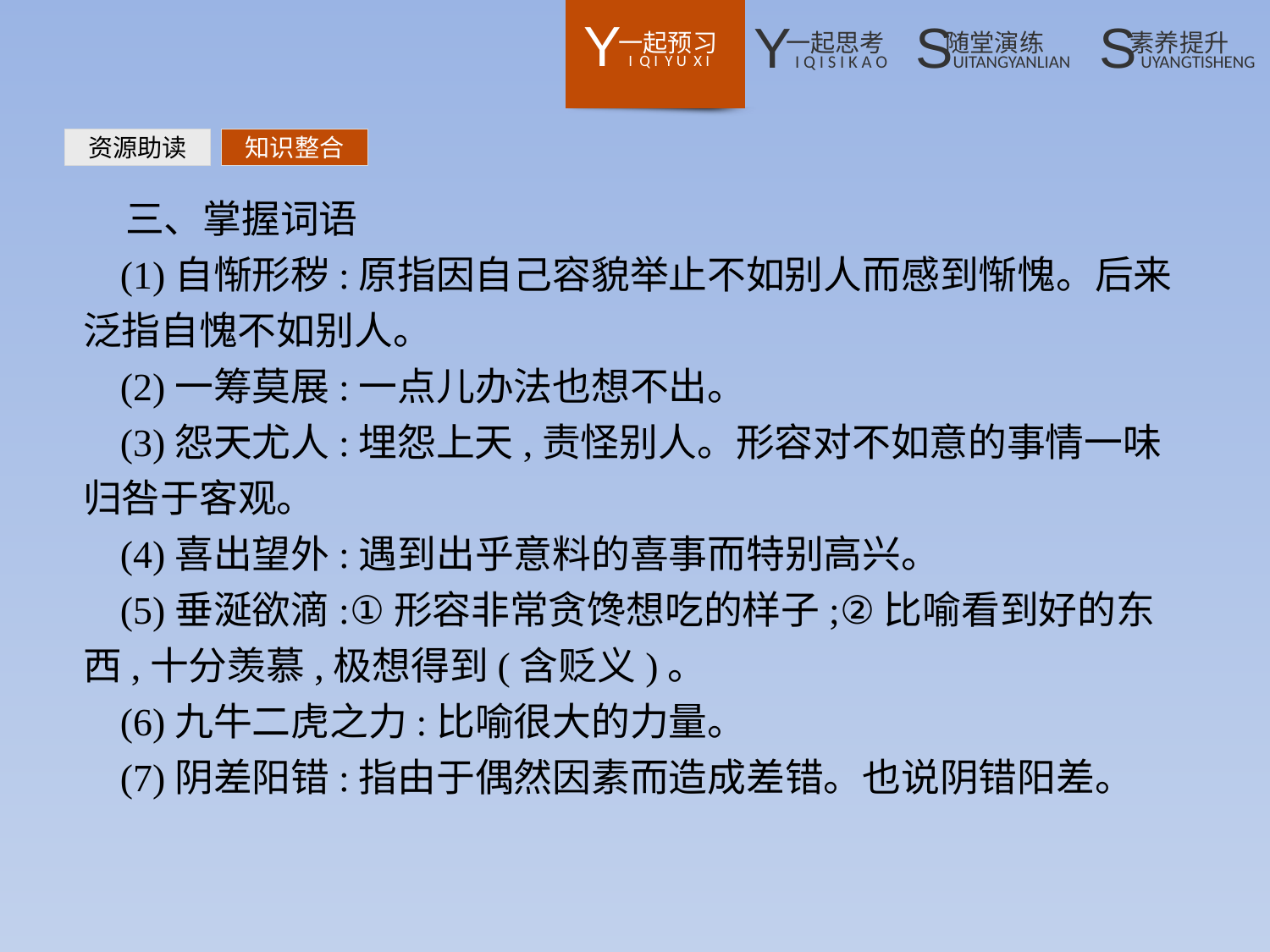

资源助读
知识整合
三、掌握词语
(1)自惭形秽:原指因自己容貌举止不如别人而感到惭愧。后来泛指自愧不如别人。
(2)一筹莫展:一点儿办法也想不出。
(3)怨天尤人:埋怨上天,责怪别人。形容对不如意的事情一味归咎于客观。
(4)喜出望外:遇到出乎意料的喜事而特别高兴。
(5)垂涎欲滴:①形容非常贪馋想吃的样子;②比喻看到好的东西,十分羡慕,极想得到(含贬义)。
(6)九牛二虎之力:比喻很大的力量。
(7)阴差阳错:指由于偶然因素而造成差错。也说阴错阳差。